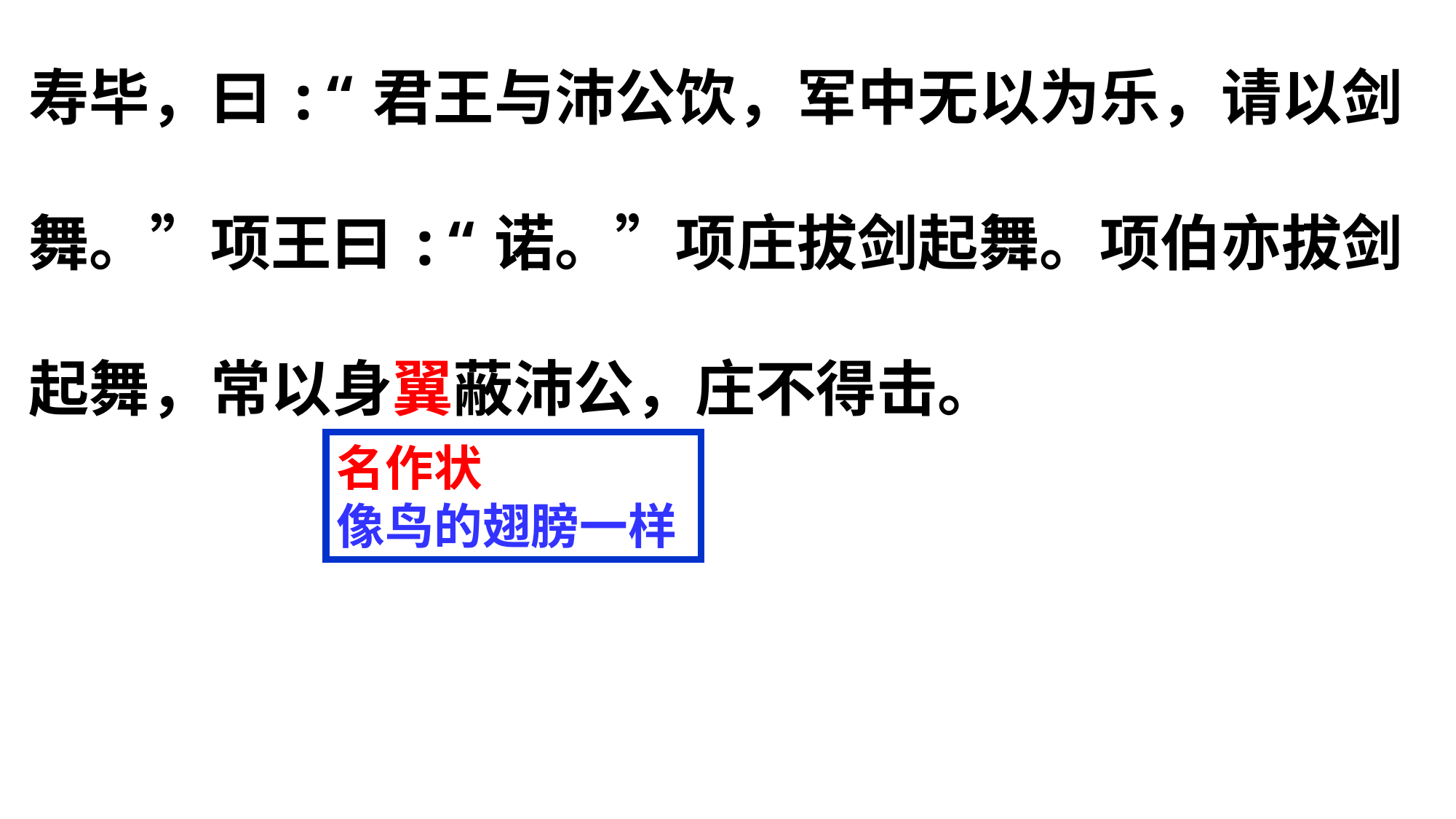

寿毕，曰:“君王与沛公饮，军中无以为乐，请以剑

舞。”项王曰:“诺。”项庄拔剑起舞。项伯亦拔剑

起舞，常以身翼蔽沛公，庄不得击。

名作状
像鸟的翅膀一样